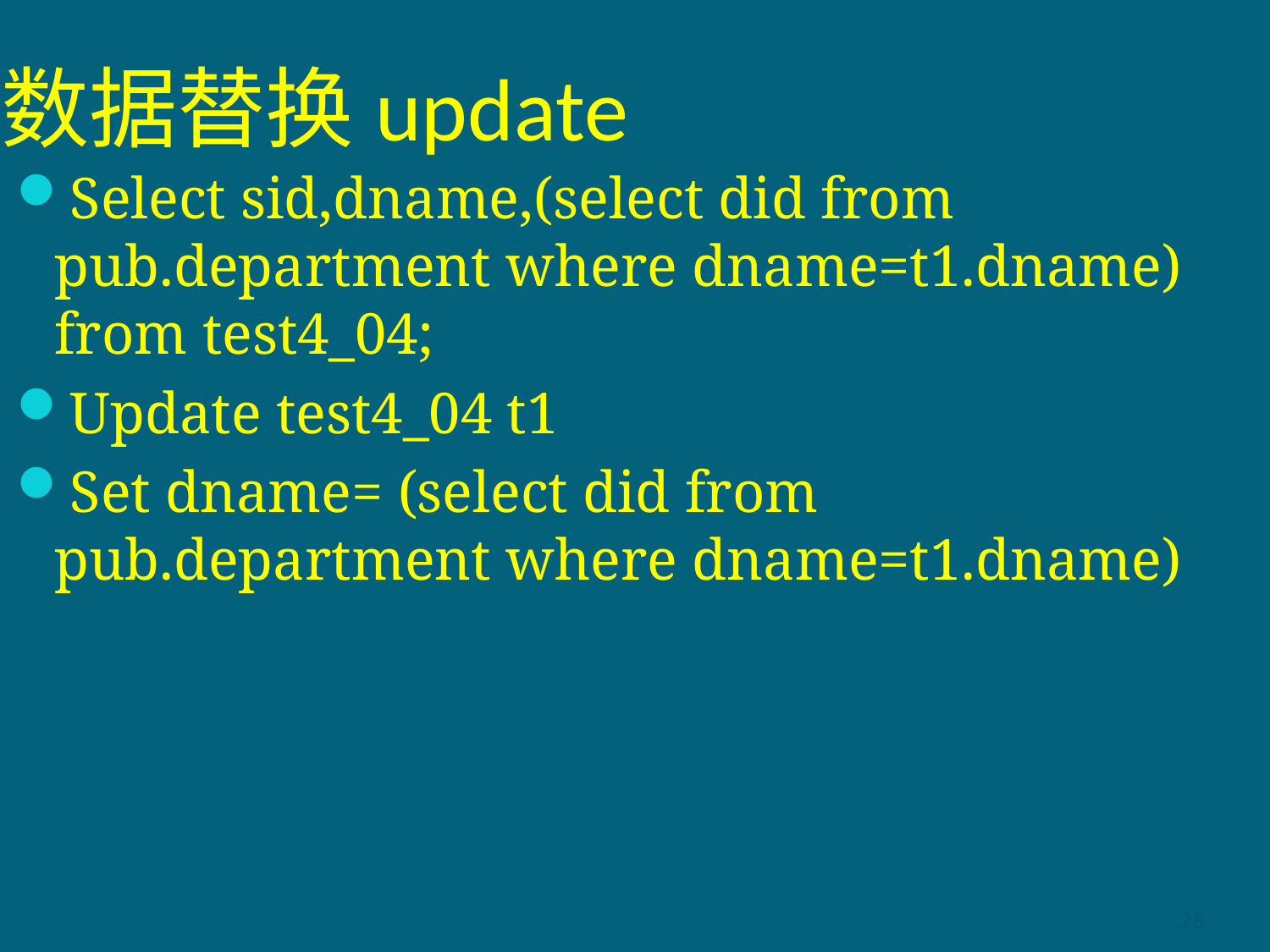

# 数据替换update
Select sid,dname,(select did from pub.department where dname=t1.dname) from test4_04;
Update test4_04 t1
Set dname= (select did from pub.department where dname=t1.dname)

26